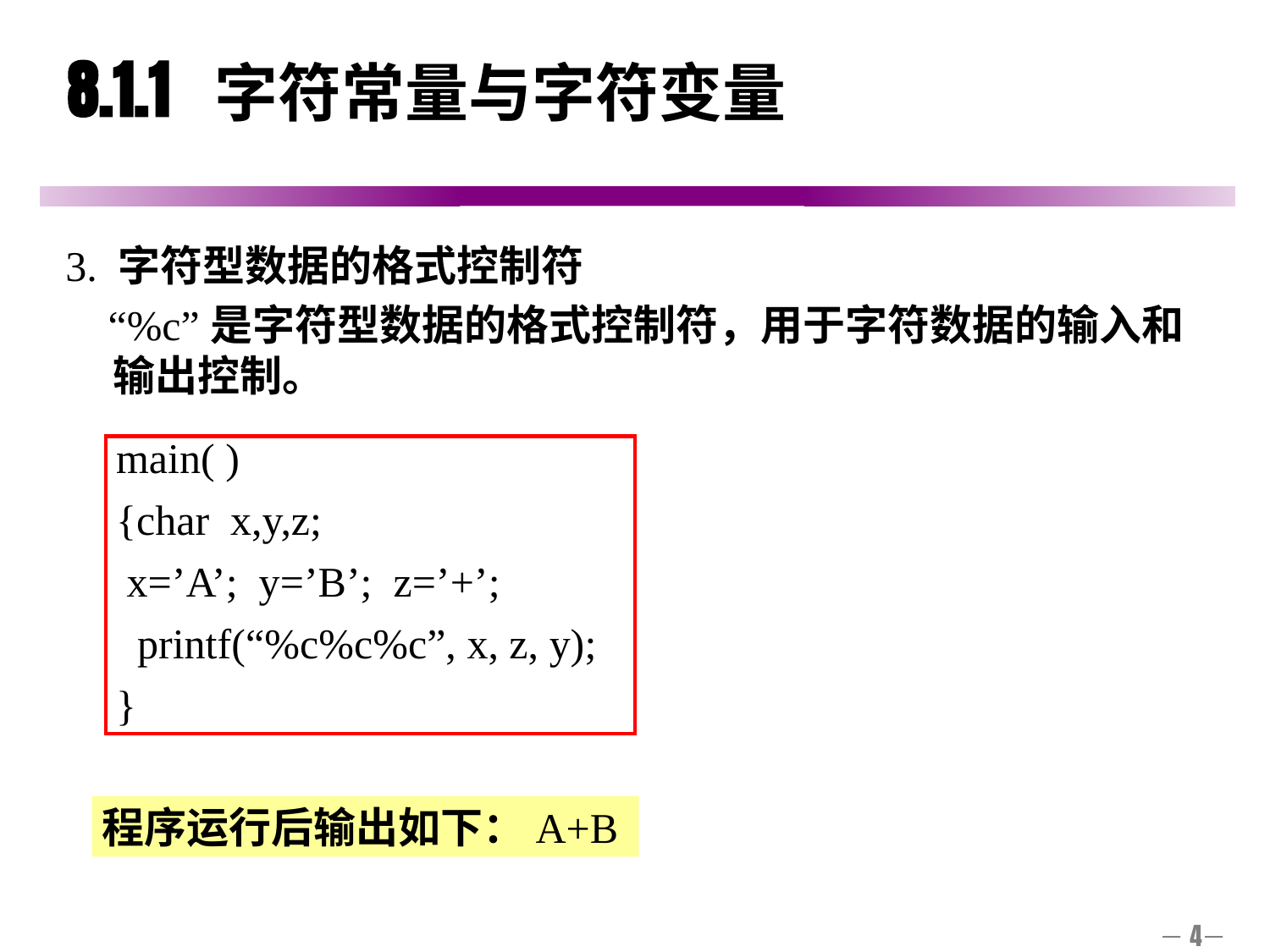

# 8.1.1  字符常量与字符变量
3. 字符型数据的格式控制符
    “%c”是字符型数据的格式控制符，用于字符数据的输入和输出控制。

main( )
{char  x,y,z;
 x=’A’;  y=’B’;  z=’+’;
  printf(“%c%c%c”, x, z, y);
}
程序运行后输出如下：A+B
－4－